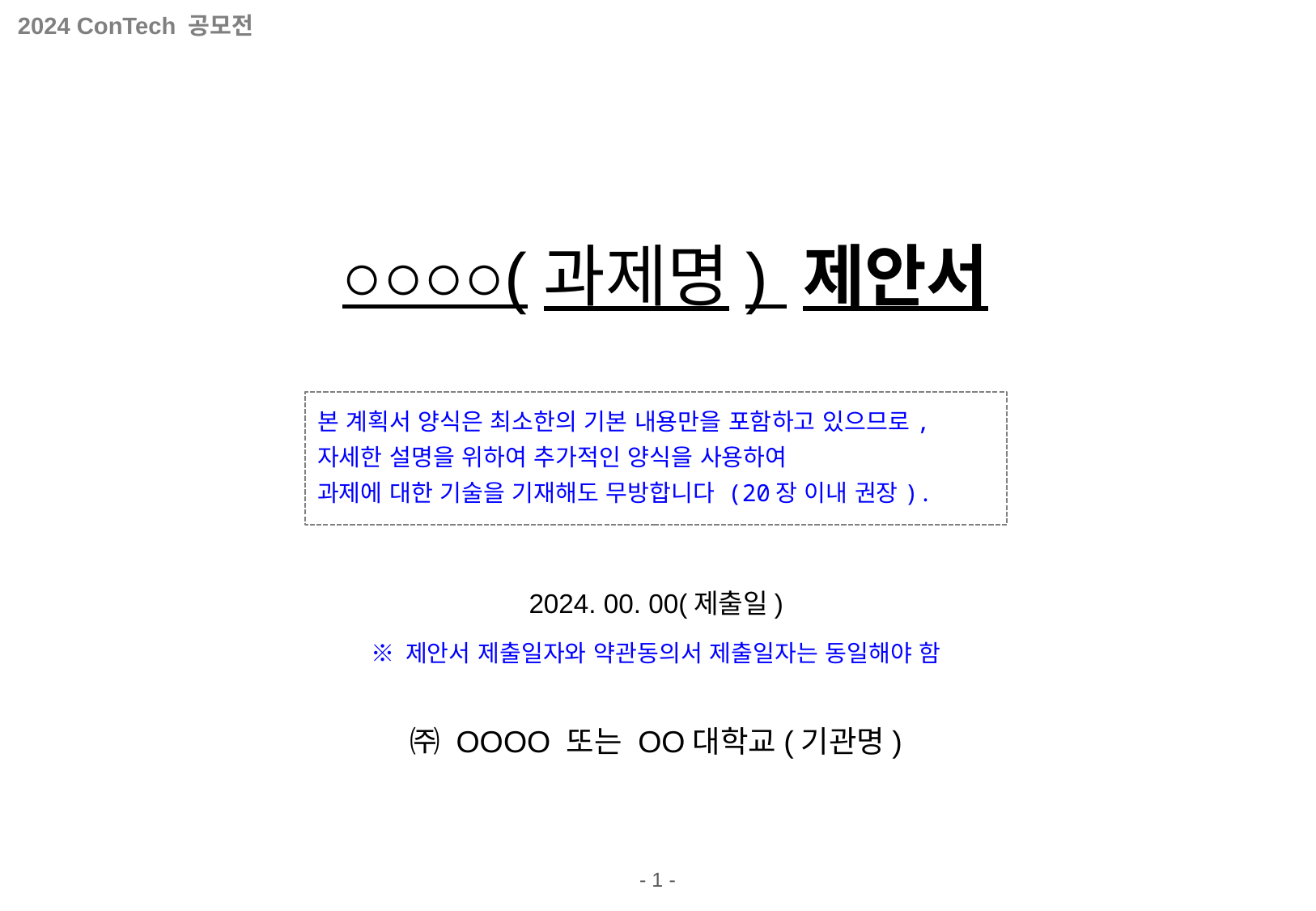

2024 ConTech 공모전
 ○○○○(과제명) 제안서
본 계획서 양식은 최소한의 기본 내용만을 포함하고 있으므로,
자세한 설명을 위하여 추가적인 양식을 사용하여
과제에 대한 기술을 기재해도 무방합니다 (20장 이내 권장).
2024. 00. 00(제출일)
※ 제안서 제출일자와 약관동의서 제출일자는 동일해야 함
㈜ OOOO 또는 OO대학교(기관명)